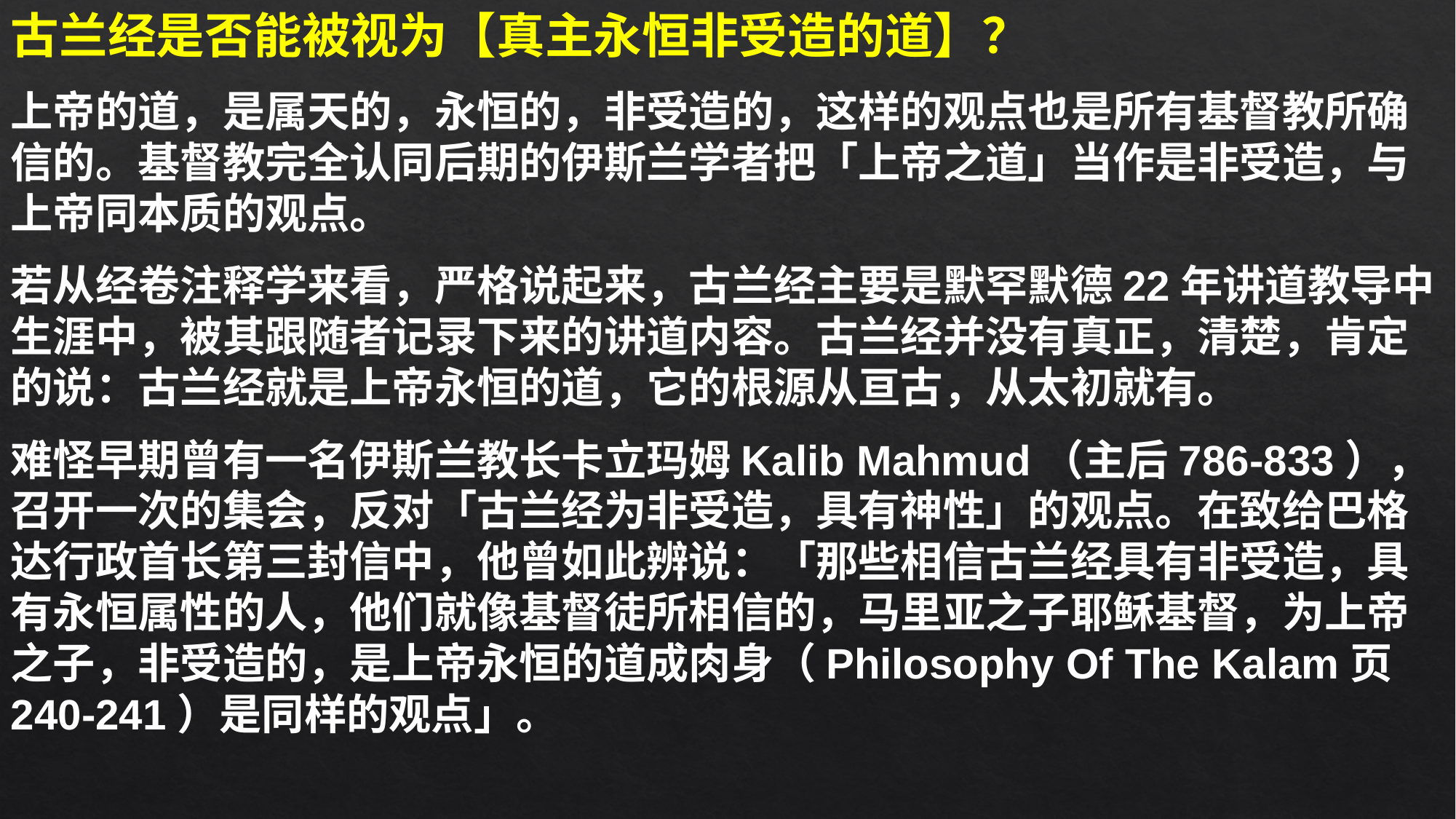

古兰经是否能被视为【真主永恒非受造的道】？
上帝的道，是属天的，永恒的，非受造的，这样的观点也是所有基督教所确信的。基督教完全认同后期的伊斯兰学者把「上帝之道」当作是非受造，与上帝同本质的观点。
若从经卷注释学来看，严格说起来，古兰经主要是默罕默德22年讲道教导中生涯中，被其跟随者记录下来的讲道内容。古兰经并没有真正，清楚，肯定的说：古兰经就是上帝永恒的道，它的根源从亘古，从太初就有。
难怪早期曾有一名伊斯兰教长卡立玛姆Kalib Mahmud（主后786-833），召开一次的集会，反对「古兰经为非受造，具有神性」的观点。在致给巴格达行政首长第三封信中，他曾如此辨说：「那些相信古兰经具有非受造，具有永恒属性的人，他们就像基督徒所相信的，马里亚之子耶稣基督，为上帝之子，非受造的，是上帝永恒的道成肉身（Philosophy Of The Kalam页240-241）是同样的观点」。